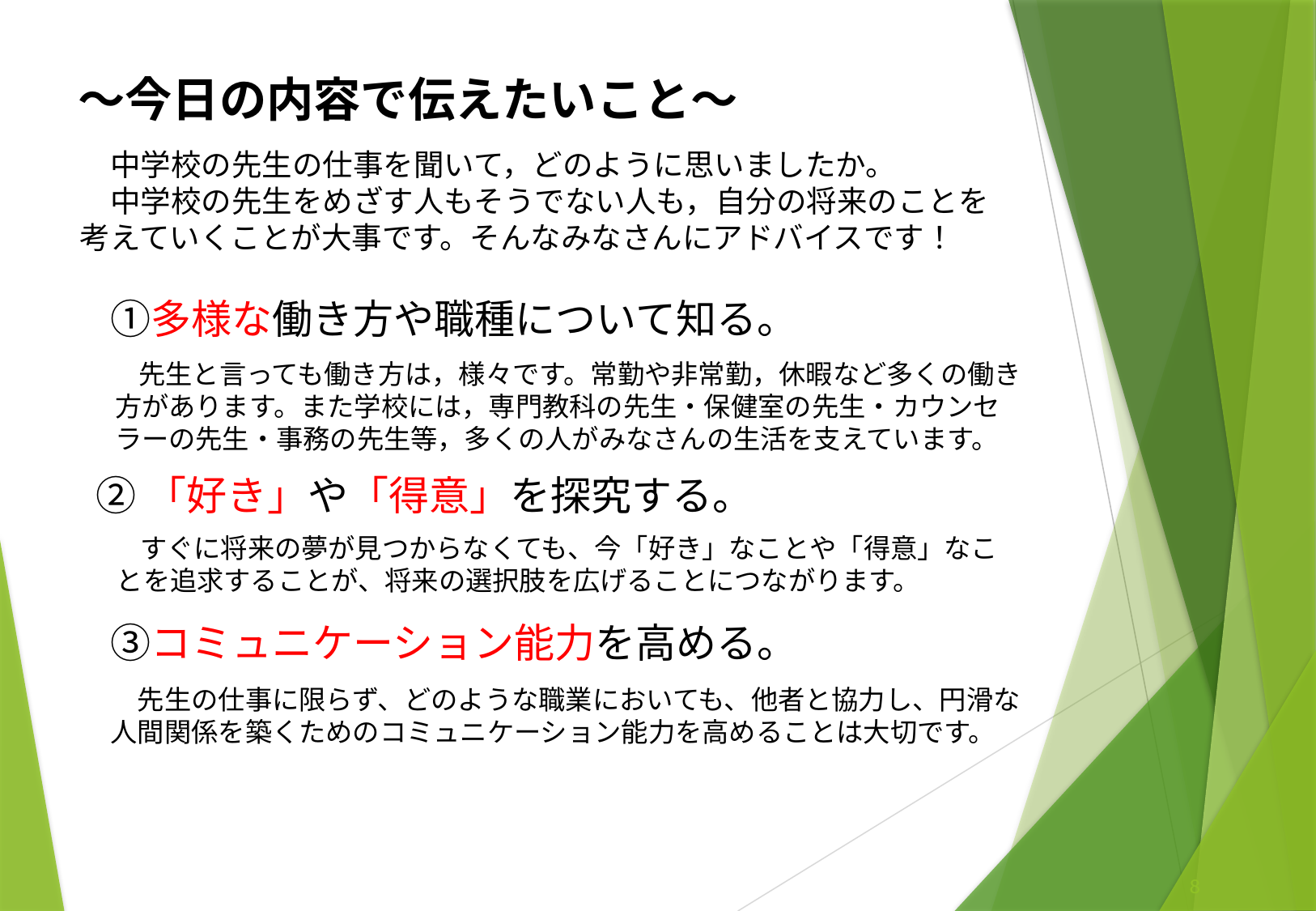

～今日の内容で伝えたいこと～
　中学校の先生の仕事を聞いて，どのように思いましたか。
　中学校の先生をめざす人もそうでない人も，自分の将来のことを考えていくことが大事です。そんなみなさんにアドバイスです！
　①多様な働き方や職種について知る。
先生と言っても働き方は，様々です。常勤や非常勤，休暇など多くの働き方があります。また学校には，専門教科の先生・保健室の先生・カウンセラーの先生・事務の先生等，多くの人がみなさんの生活を支えています。
②「好き」や「得意」を探究する。
すぐに将来の夢が見つからなくても、今「好き」なことや「得意」なことを追求することが、将来の選択肢を広げることにつながります。
　③コミュニケーション能力を高める。
　先生の仕事に限らず、どのような職業においても、他者と協力し、円滑な人間関係を築くためのコミュニケーション能力を高めることは大切です。
8